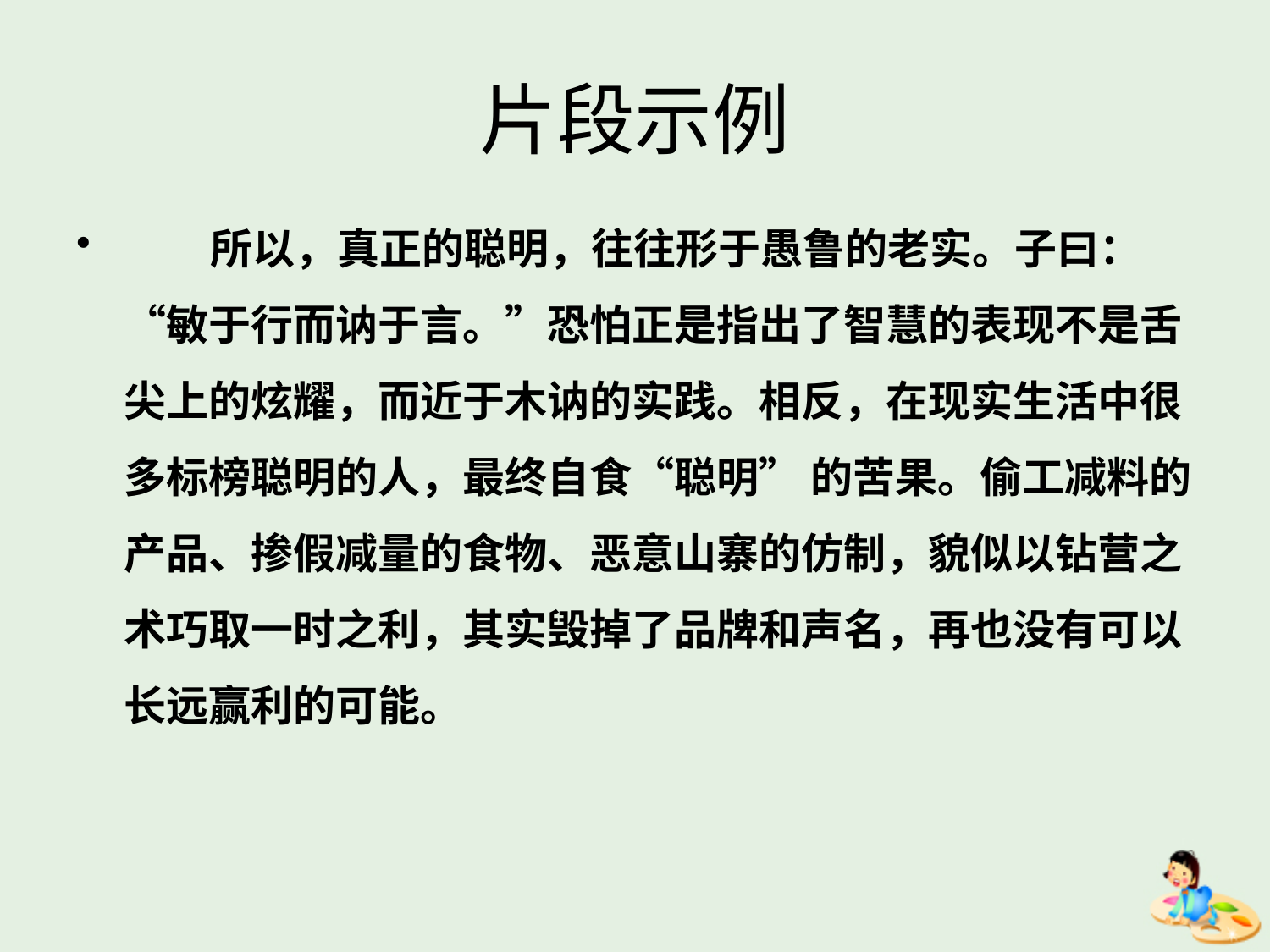

# 片段示例
        所以，真正的聪明，往往形于愚鲁的老实。子曰：“敏于行而讷于言。”恐怕正是指出了智慧的表现不是舌尖上的炫耀，而近于木讷的实践。相反，在现实生活中很多标榜聪明的人，最终自食“聪明” 的苦果。偷工减料的产品、掺假减量的食物、恶意山寨的仿制，貌似以钻营之术巧取一时之利，其实毁掉了品牌和声名，再也没有可以长远赢利的可能。